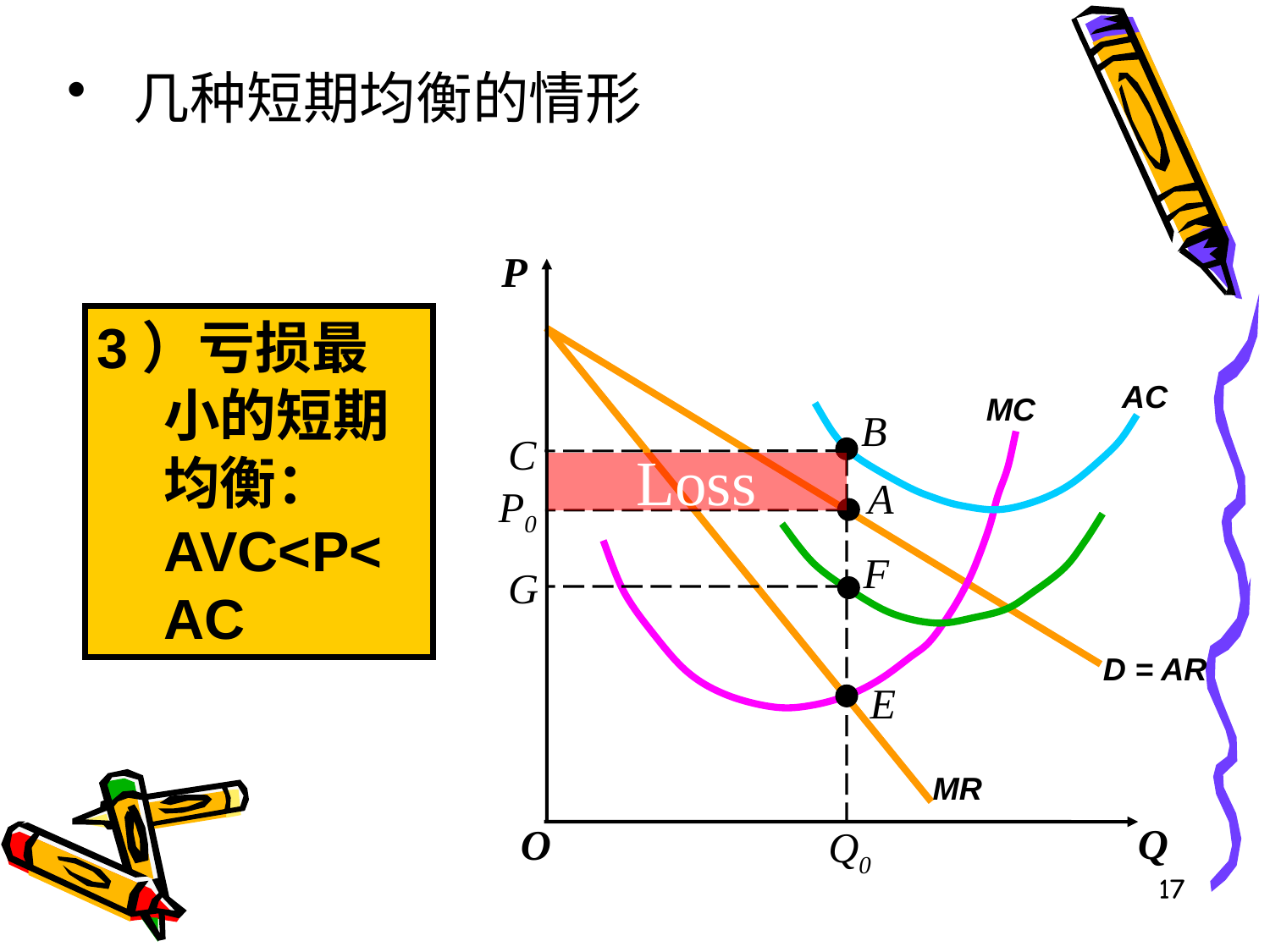

几种短期均衡的情形
P

Q
O

D = AR

MR
AC

MC

AVC

3）亏损最小的短期均衡：AVC<P<AC
B
C

F
G

Loss

A
P0

E

Q0
17